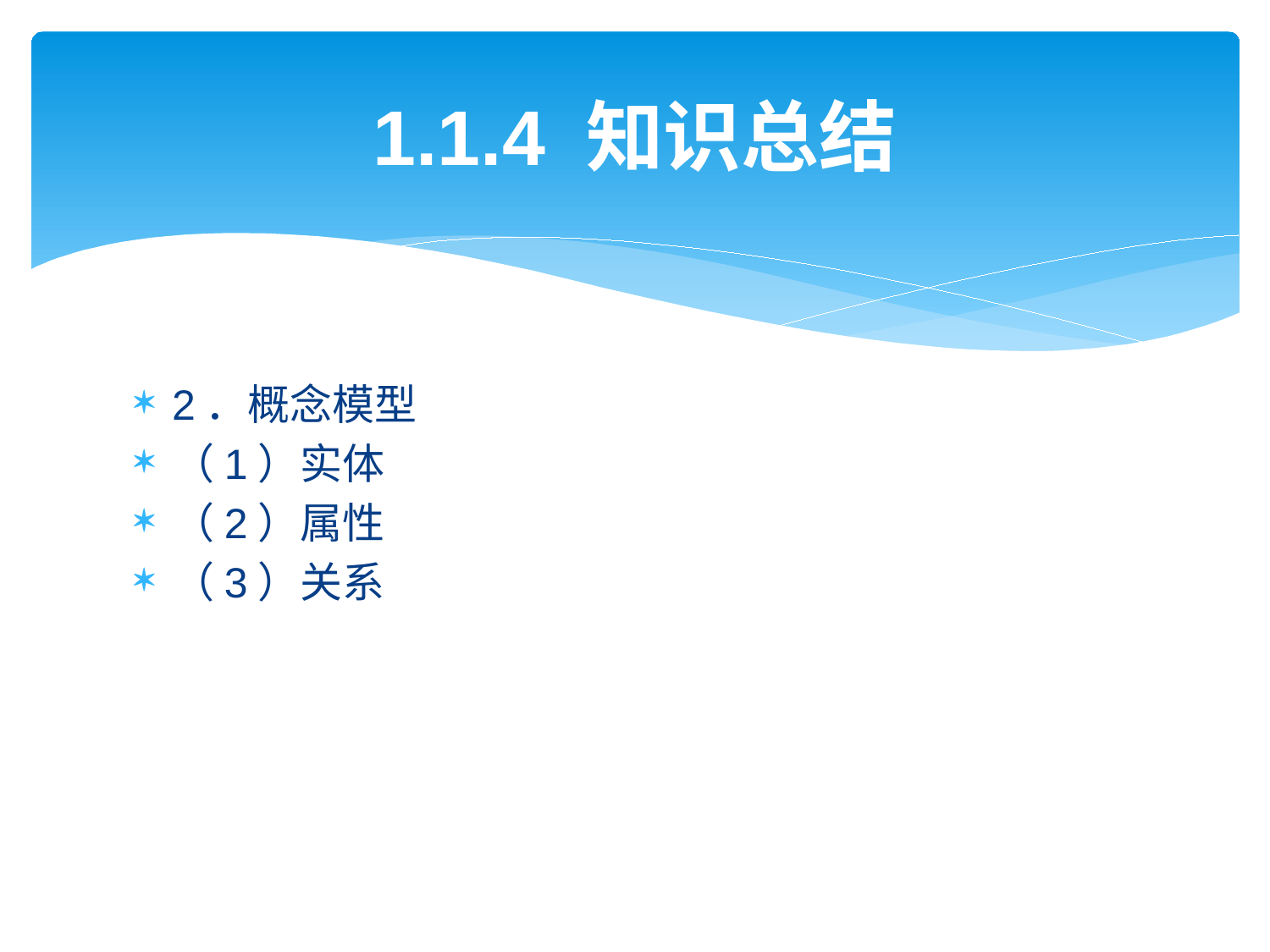

# 1.1.4 知识总结
2．概念模型
（1）实体
（2）属性
（3）关系